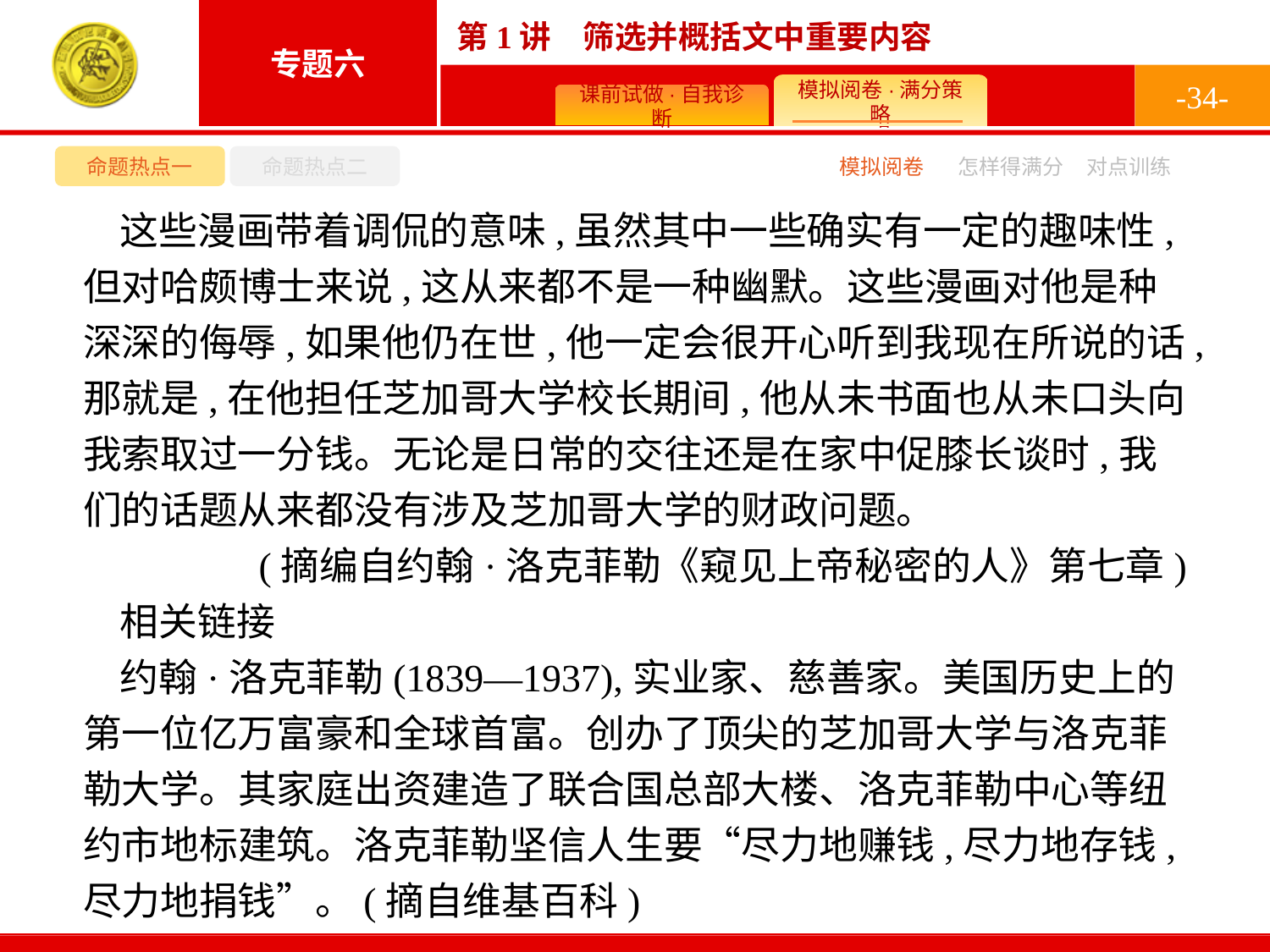

-34-
命题热点一
命题热点二
模拟阅卷
怎样得满分
对点训练
这些漫画带着调侃的意味,虽然其中一些确实有一定的趣味性,但对哈颇博士来说,这从来都不是一种幽默。这些漫画对他是种深深的侮辱,如果他仍在世,他一定会很开心听到我现在所说的话,那就是,在他担任芝加哥大学校长期间,他从未书面也从未口头向我索取过一分钱。无论是日常的交往还是在家中促膝长谈时,我们的话题从来都没有涉及芝加哥大学的财政问题。
(摘编自约翰·洛克菲勒《窥见上帝秘密的人》第七章)
相关链接
约翰·洛克菲勒(1839—1937),实业家、慈善家。美国历史上的第一位亿万富豪和全球首富。创办了顶尖的芝加哥大学与洛克菲勒大学。其家庭出资建造了联合国总部大楼、洛克菲勒中心等纽约市地标建筑。洛克菲勒坚信人生要“尽力地赚钱,尽力地存钱,尽力地捐钱”。(摘自维基百科)